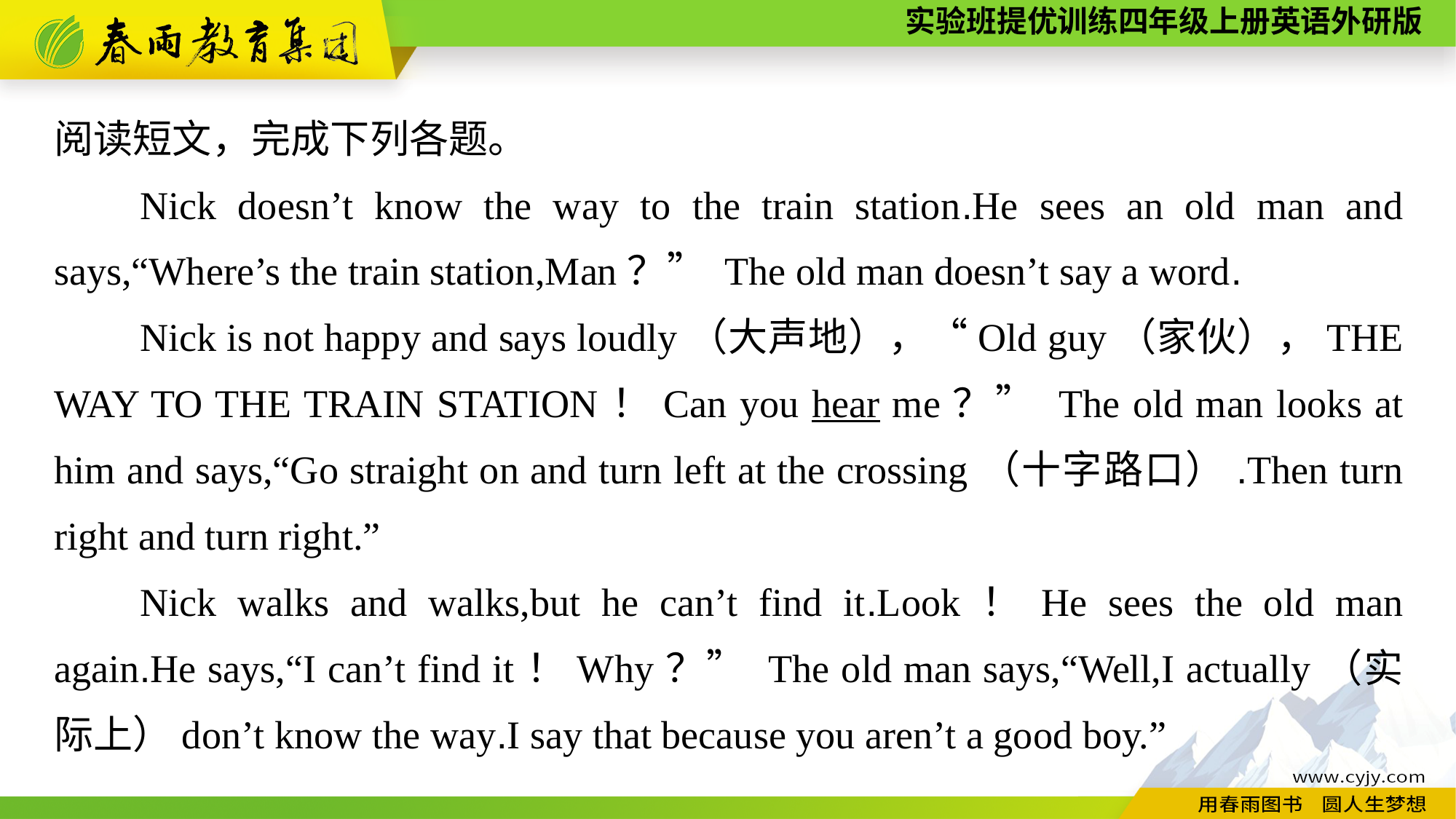

阅读短文，完成下列各题。
Nick doesn’t know the way to the train station.He sees an old man and says,“Where’s the train station,Man？” The old man doesn’t say a word.
Nick is not happy and says loudly（大声地），“Old guy（家伙），THE WAY TO THE TRAIN STATION！Can you hear me？” The old man looks at him and says,“Go straight on and turn left at the crossing（十字路口）.Then turn right and turn right.”
Nick walks and walks,but he can’t find it.Look！He sees the old man again.He says,“I can’t find it！Why？” The old man says,“Well,I actually（实际上）don’t know the way.I say that because you aren’t a good boy.”